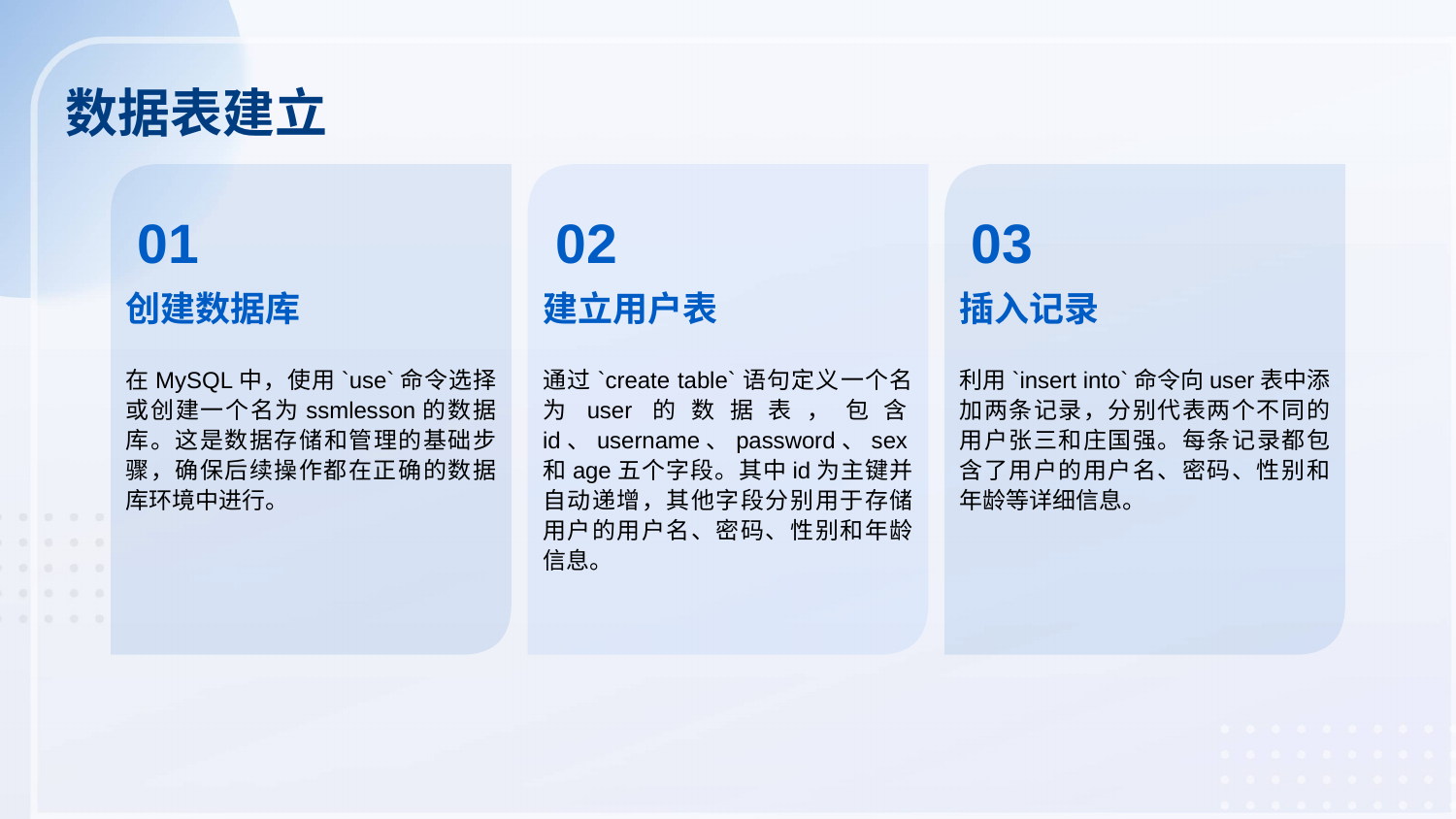

数据表建立

01
02
03
创建数据库
建立用户表
插入记录
在MySQL中，使用`use`命令选择或创建一个名为ssmlesson的数据库。这是数据存储和管理的基础步骤，确保后续操作都在正确的数据库环境中进行。
通过`create table`语句定义一个名为user的数据表，包含id、username、password、sex和age五个字段。其中id为主键并自动递增，其他字段分别用于存储用户的用户名、密码、性别和年龄信息。
利用`insert into`命令向user表中添加两条记录，分别代表两个不同的用户张三和庄国强。每条记录都包含了用户的用户名、密码、性别和年龄等详细信息。